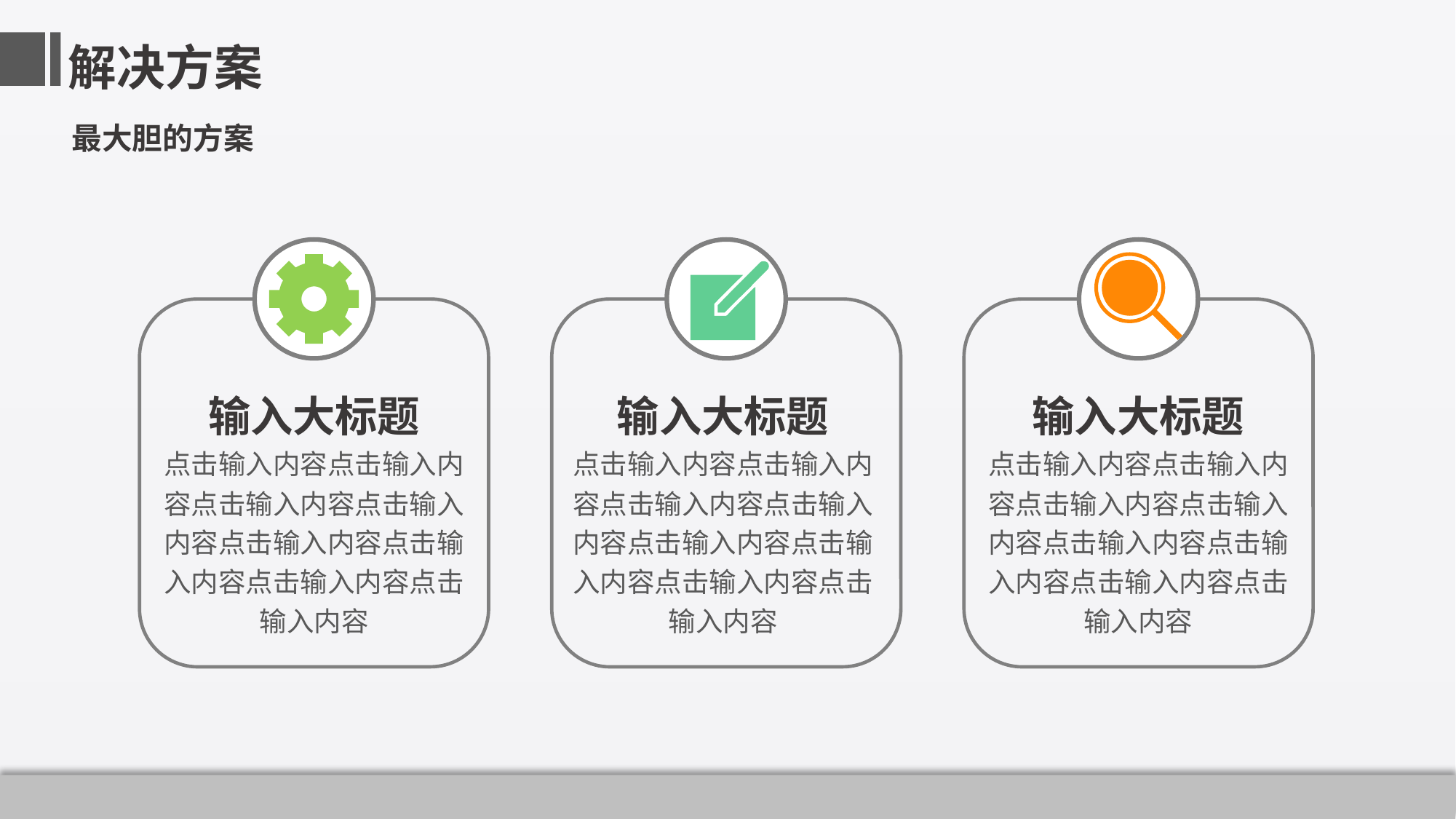

解决方案
最大胆的方案

输入大标题
点击输入内容点击输入内容点击输入内容点击输入内容点击输入内容点击输入内容点击输入内容点击输入内容

输入大标题
点击输入内容点击输入内容点击输入内容点击输入内容点击输入内容点击输入内容点击输入内容点击输入内容

输入大标题
点击输入内容点击输入内容点击输入内容点击输入内容点击输入内容点击输入内容点击输入内容点击输入内容